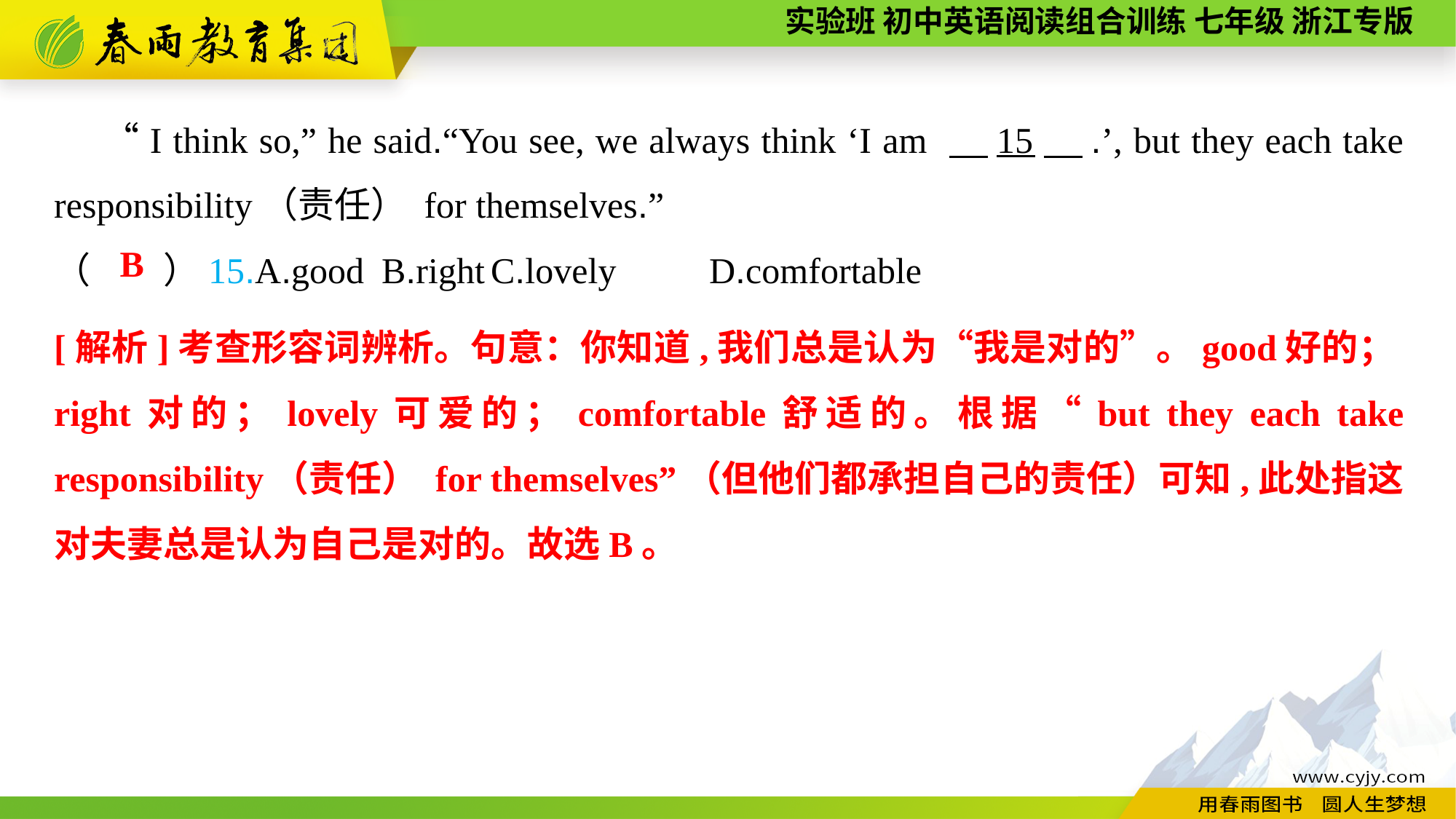

“I think so,” he said.“You see, we always think ‘I am 　15　.’, but they each take responsibility（责任） for themselves.”
（　　）15.A.good	B.right	C.lovely	D.comfortable
B
[解析]考查形容词辨析。句意：你知道,我们总是认为“我是对的”。good好的；right对的；lovely可爱的；comfortable舒适的。根据“but they each take responsibility（责任） for themselves”（但他们都承担自己的责任）可知,此处指这对夫妻总是认为自己是对的。故选B。